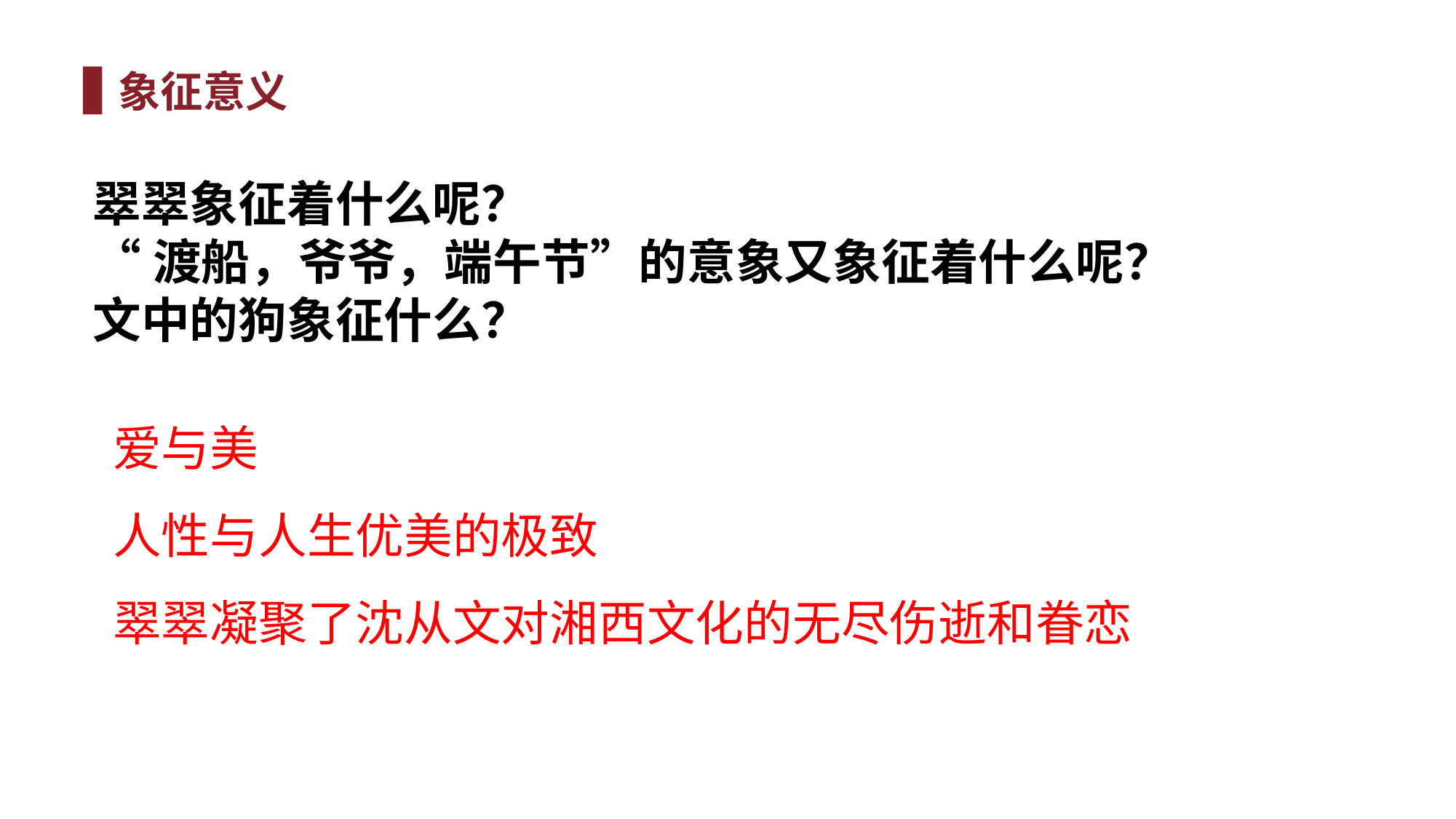

象征意义

翠翠象征着什么呢？
“渡船，爷爷，端午节”的意象又象征着什么呢？
文中的狗象征什么？
爱与美
人性与人生优美的极致
翠翠凝聚了沈从文对湘西文化的无尽伤逝和眷恋